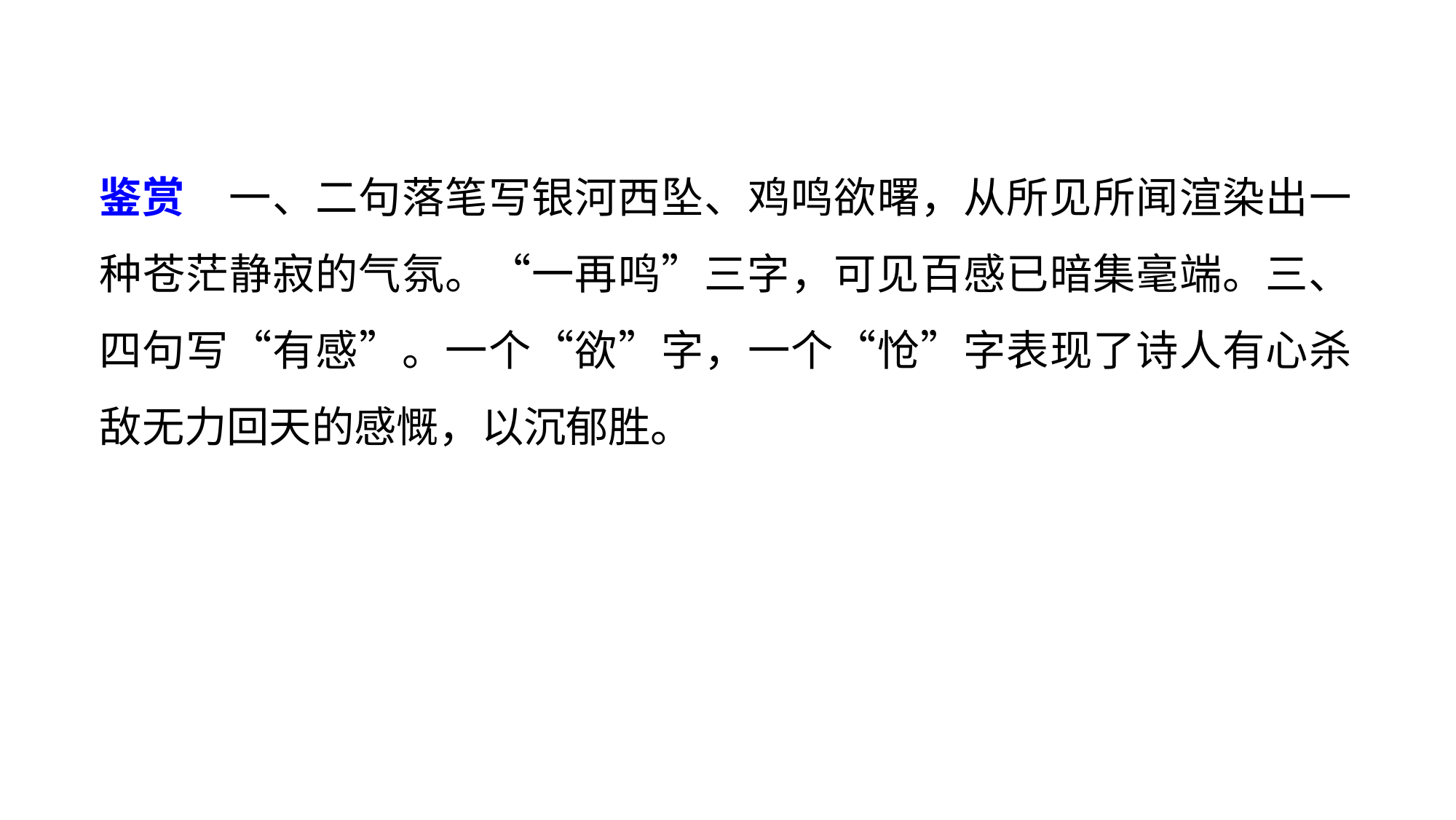

鉴赏　一、二句落笔写银河西坠、鸡鸣欲曙，从所见所闻渲染出一种苍茫静寂的气氛。“一再鸣”三字，可见百感已暗集毫端。三、四句写“有感”。一个“欲”字，一个“怆”字表现了诗人有心杀敌无力回天的感慨，以沉郁胜。